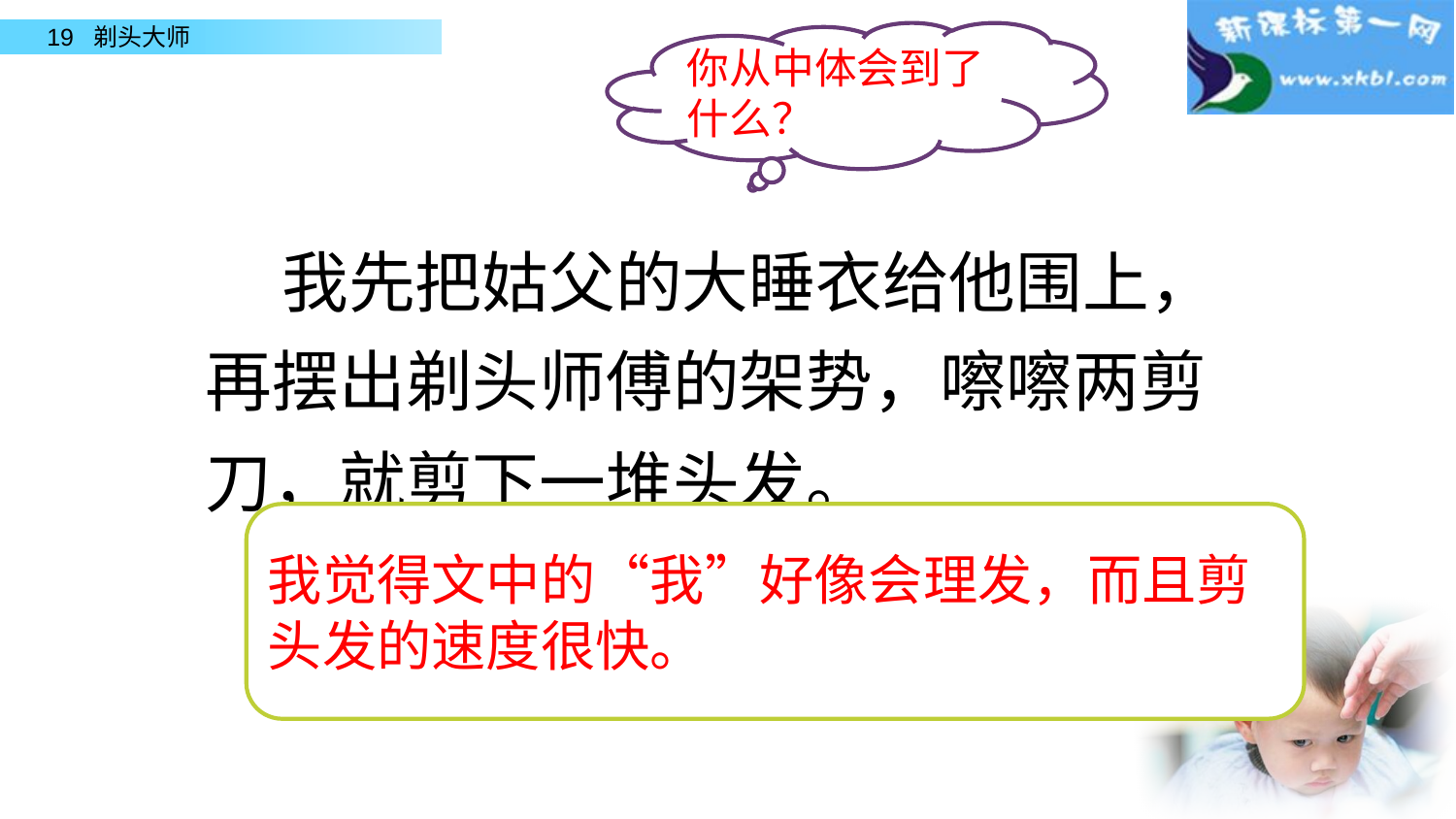

你从中体会到了什么？
    我先把姑父的大睡衣给他围上，再摆出剃头师傅的架势，嚓嚓两剪刀，就剪下一堆头发。
我觉得文中的“我”好像会理发，而且剪头发的速度很快。